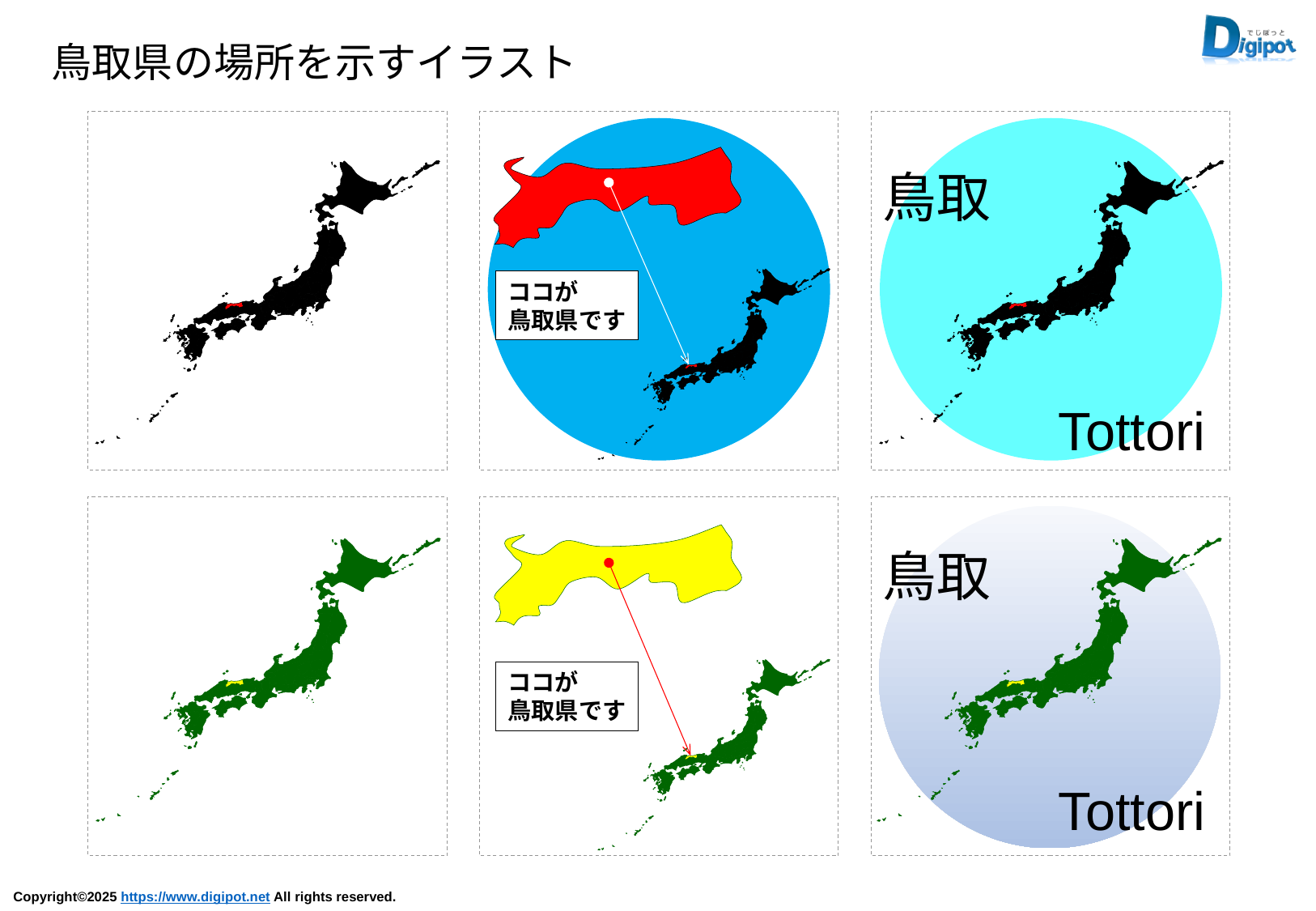

鳥取県の場所を示すイラスト

ココが
鳥取県です

鳥取

Tottori

鳥取

Tottori

ココが
鳥取県です